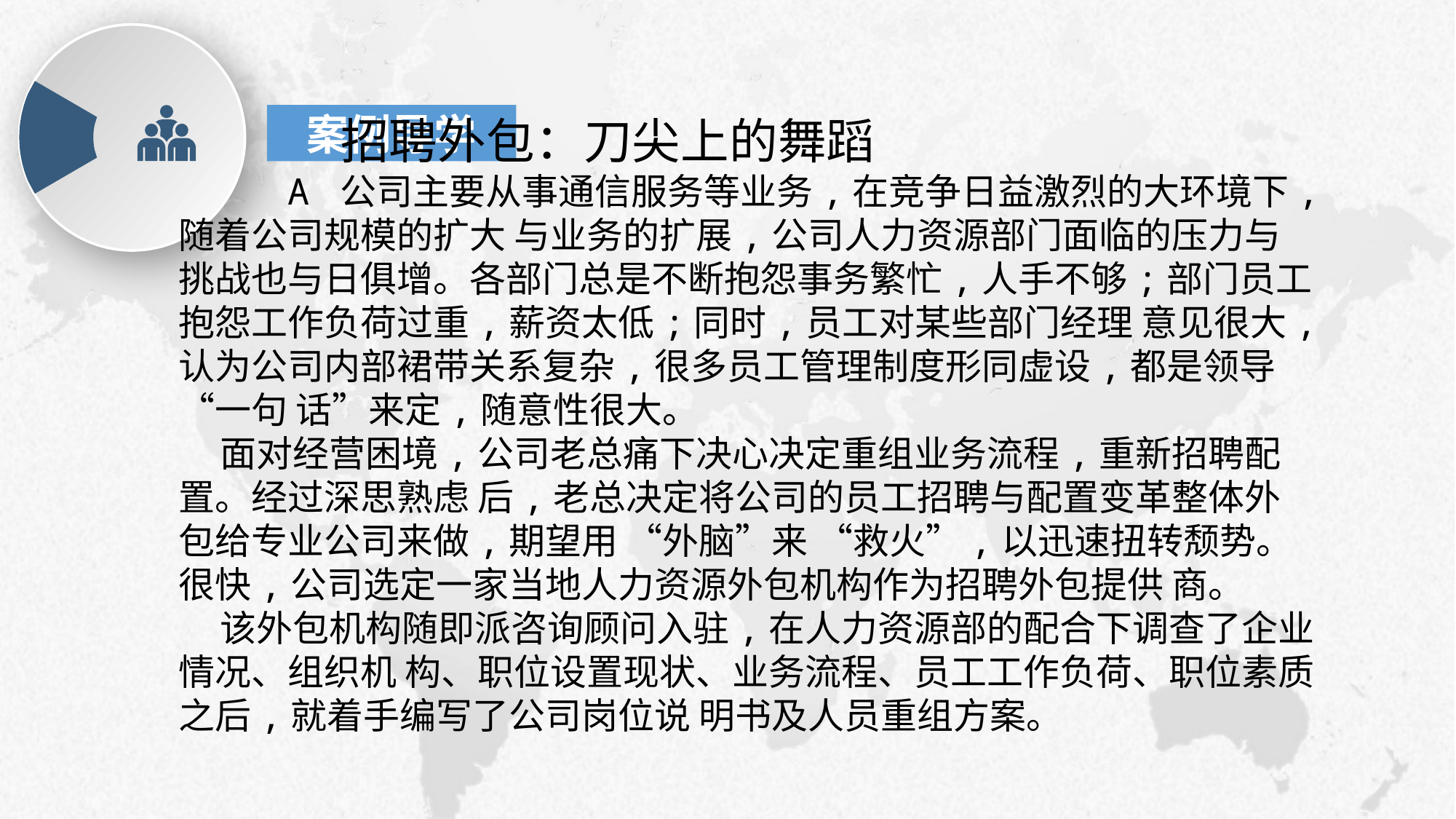

案例导学
                       招聘外包：刀尖上的舞蹈
     A 公司主要从事通信服务等业务,在竞争日益激烈的大环境下,随着公司规模的扩大 与业务的扩展,公司人力资源部门面临的压力与挑战也与日俱增。各部门总是不断抱怨事务繁忙,人手不够;部门员工抱怨工作负荷过重,薪资太低;同时,员工对某些部门经理 意见很大,认为公司内部裙带关系复杂,很多员工管理制度形同虚设,都是领导 “一句 话”来定,随意性很大。
    面对经营困境,公司老总痛下决心决定重组业务流程,重新招聘配置。经过深思熟虑 后,老总决定将公司的员工招聘与配置变革整体外包给专业公司来做,期望用 “外脑”来 “救火”,以迅速扭转颓势。很快,公司选定一家当地人力资源外包机构作为招聘外包提供 商。
    该外包机构随即派咨询顾问入驻,在人力资源部的配合下调查了企业情况、组织机 构、职位设置现状、业务流程、员工工作负荷、职位素质之后,就着手编写了公司岗位说 明书及人员重组方案。